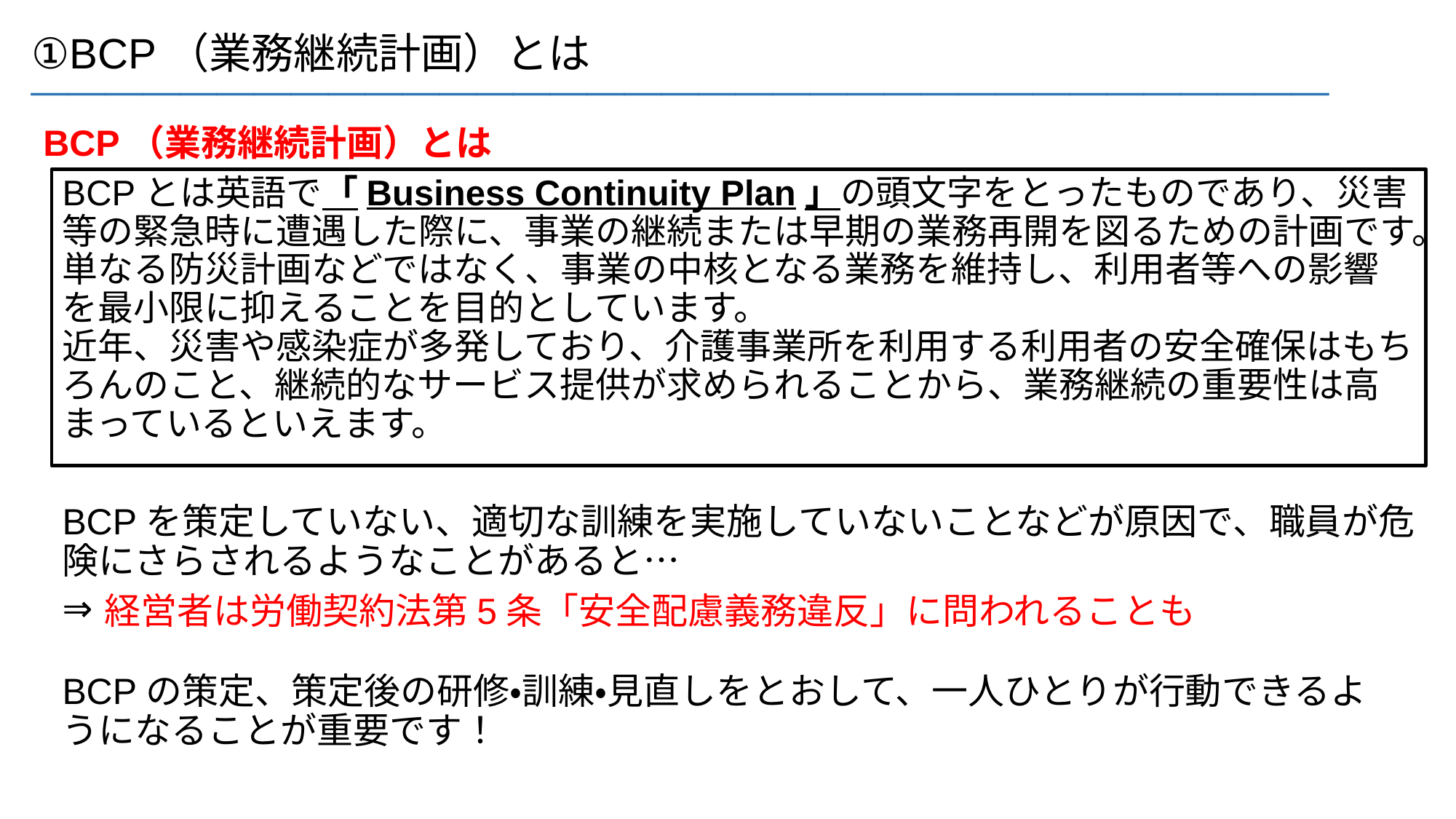

___________________________________
①BCP（業務継続計画）とは
BCP（業務継続計画）とは
BCPとは英語で「Business Continuity Plan」の頭文字をとったものであり、災害等の緊急時に遭遇した際に、事業の継続または早期の業務再開を図るための計画です。
単なる防災計画などではなく、事業の中核となる業務を維持し、利用者等への影響を最小限に抑えることを目的としています。
近年、災害や感染症が多発しており、介護事業所を利用する利用者の安全確保はもちろんのこと、継続的なサービス提供が求められることから、業務継続の重要性は高まっているといえます。
BCPを策定していない、適切な訓練を実施していないことなどが原因で、職員が危険にさらされるようなことがあると…

⇒
経営者は労働契約法第5条「安全配慮義務違反」に問われることも
BCPの策定、策定後の研修・訓練・見直しをとおして、一人ひとりが行動できるようになることが重要です！